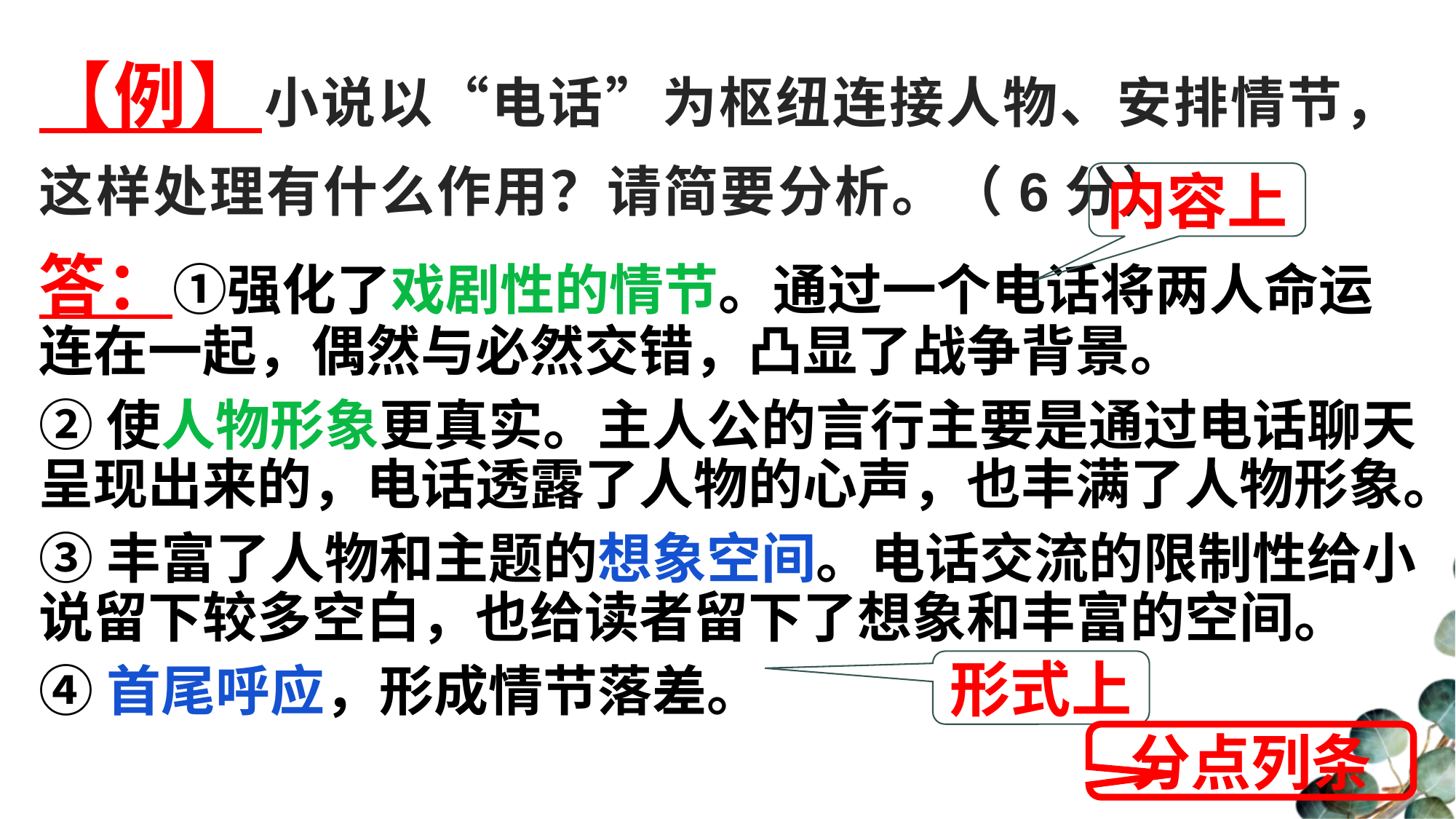

【例】小说以“电话”为枢纽连接人物、安排情节，这样处理有什么作用？请简要分析。（6分）
内容上
答：①强化了戏剧性的情节。通过一个电话将两人命运连在一起，偶然与必然交错，凸显了战争背景。
②使人物形象更真实。主人公的言行主要是通过电话聊天呈现出来的，电话透露了人物的心声，也丰满了人物形象。
③丰富了人物和主题的想象空间。电话交流的限制性给小说留下较多空白，也给读者留下了想象和丰富的空间。
④首尾呼应，形成情节落差。
形式上
分点列条